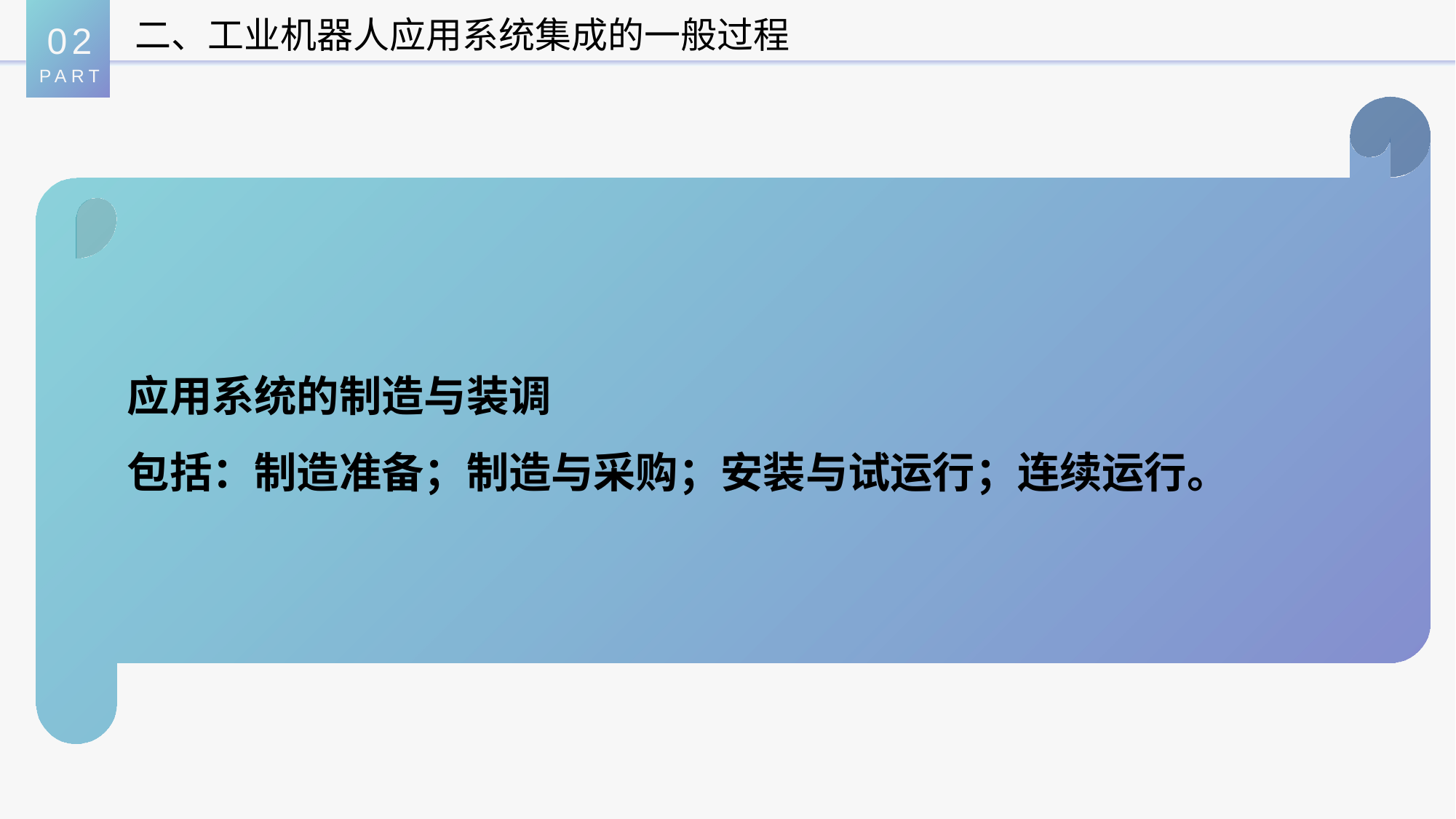

02
PART
二、工业机器人应用系统集成的一般过程

应用系统的制造与装调
包括：制造准备；制造与采购；安装与试运行；连续运行。